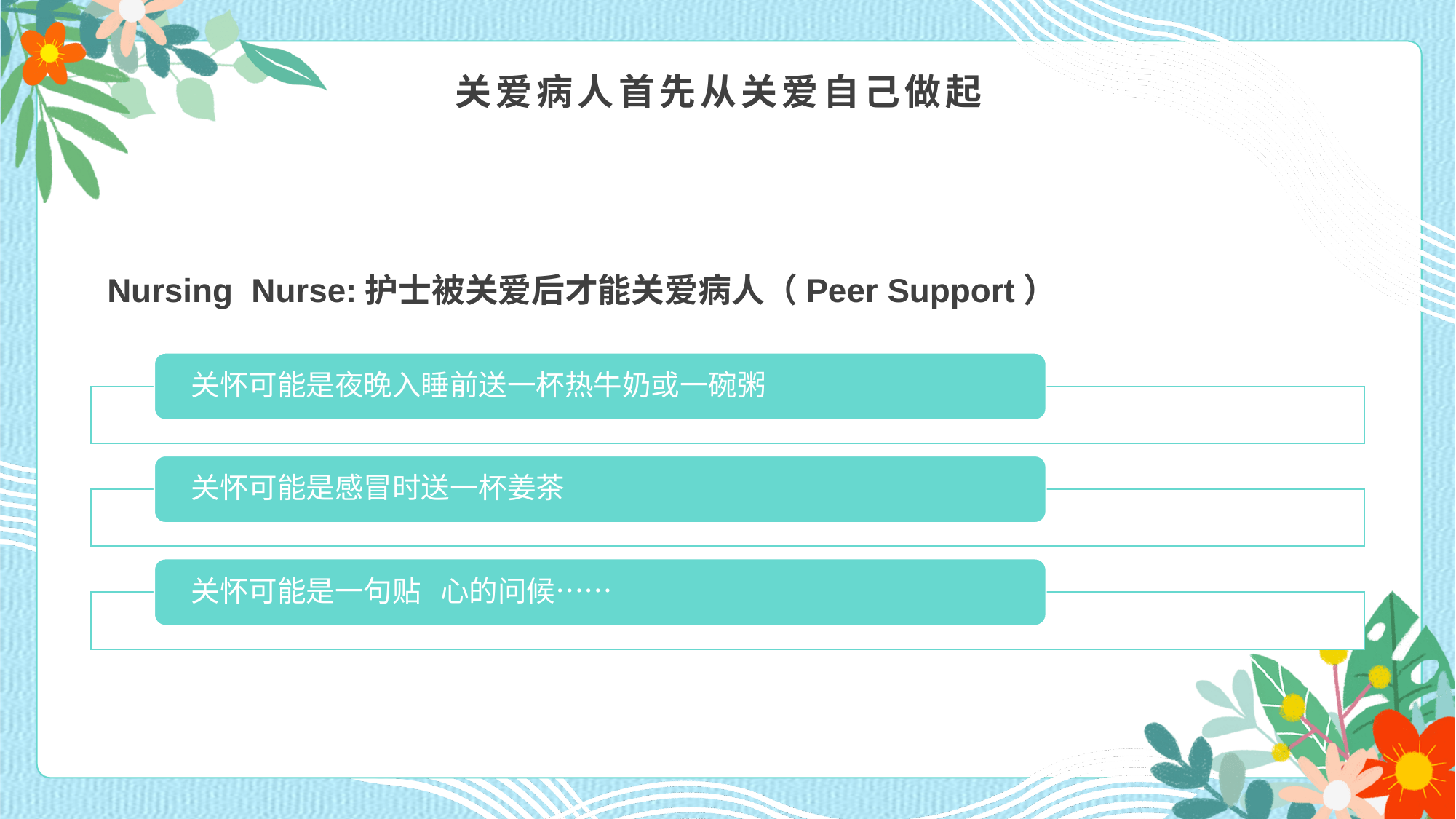

关爱病人首先从关爱自己做起
Nursing  Nurse:护士被关爱后才能关爱病人（Peer Support）
关怀可能是夜晚入睡前送一杯热牛奶或一碗粥

关怀可能是感冒时送一杯姜茶

关怀可能是一句贴   心的问候……